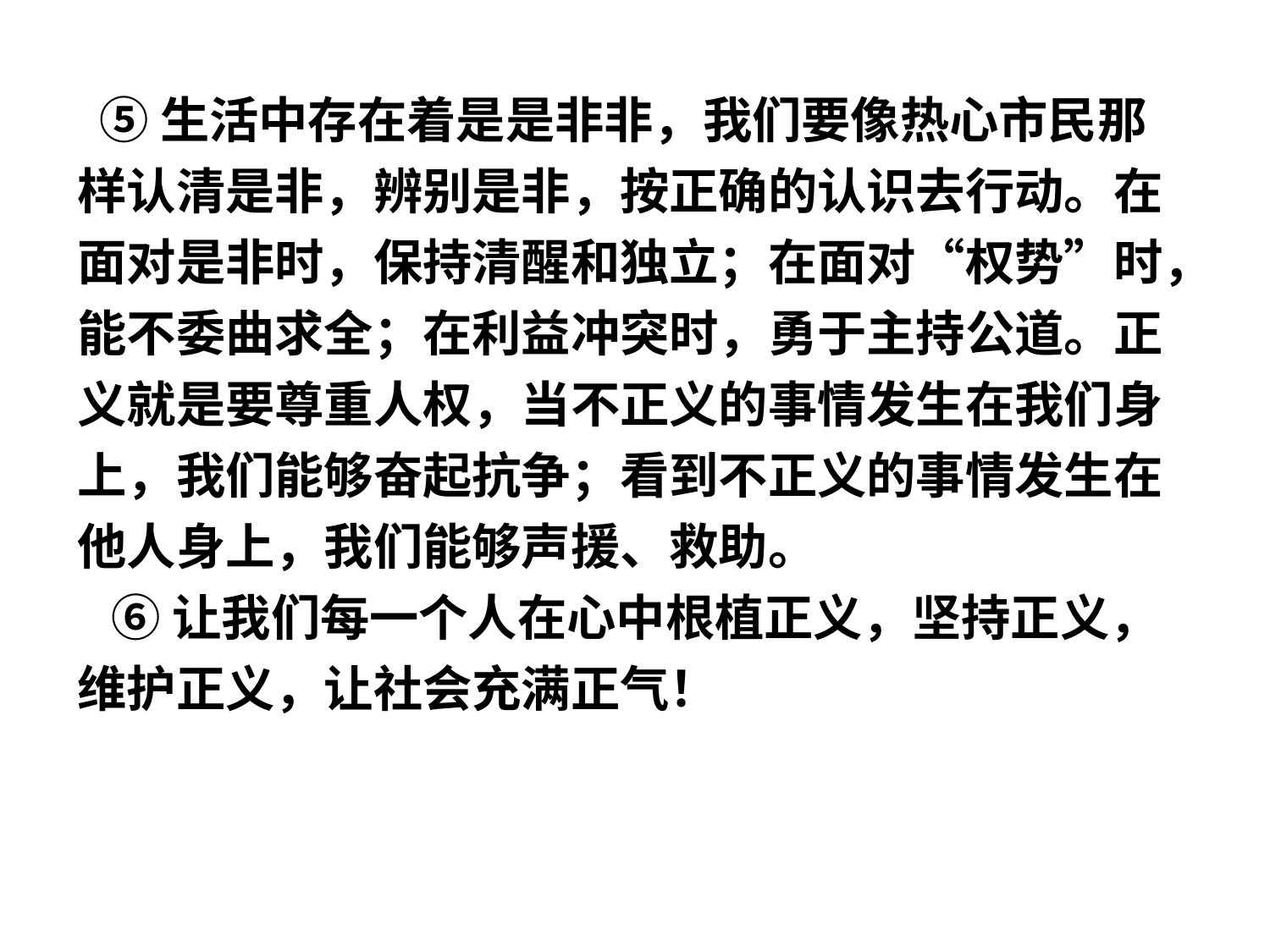

⑤生活中存在着是是非非，我们要像热心市民那样认清是非，辨别是非，按正确的认识去行动。在面对是非时，保持清醒和独立；在面对“权势”时，能不委曲求全；在利益冲突时，勇于主持公道。正义就是要尊重人权，当不正义的事情发生在我们身上，我们能够奋起抗争；看到不正义的事情发生在他人身上，我们能够声援、救助。
   ⑥让我们每一个人在心中根植正义，坚持正义，维护正义，让社会充满正气！